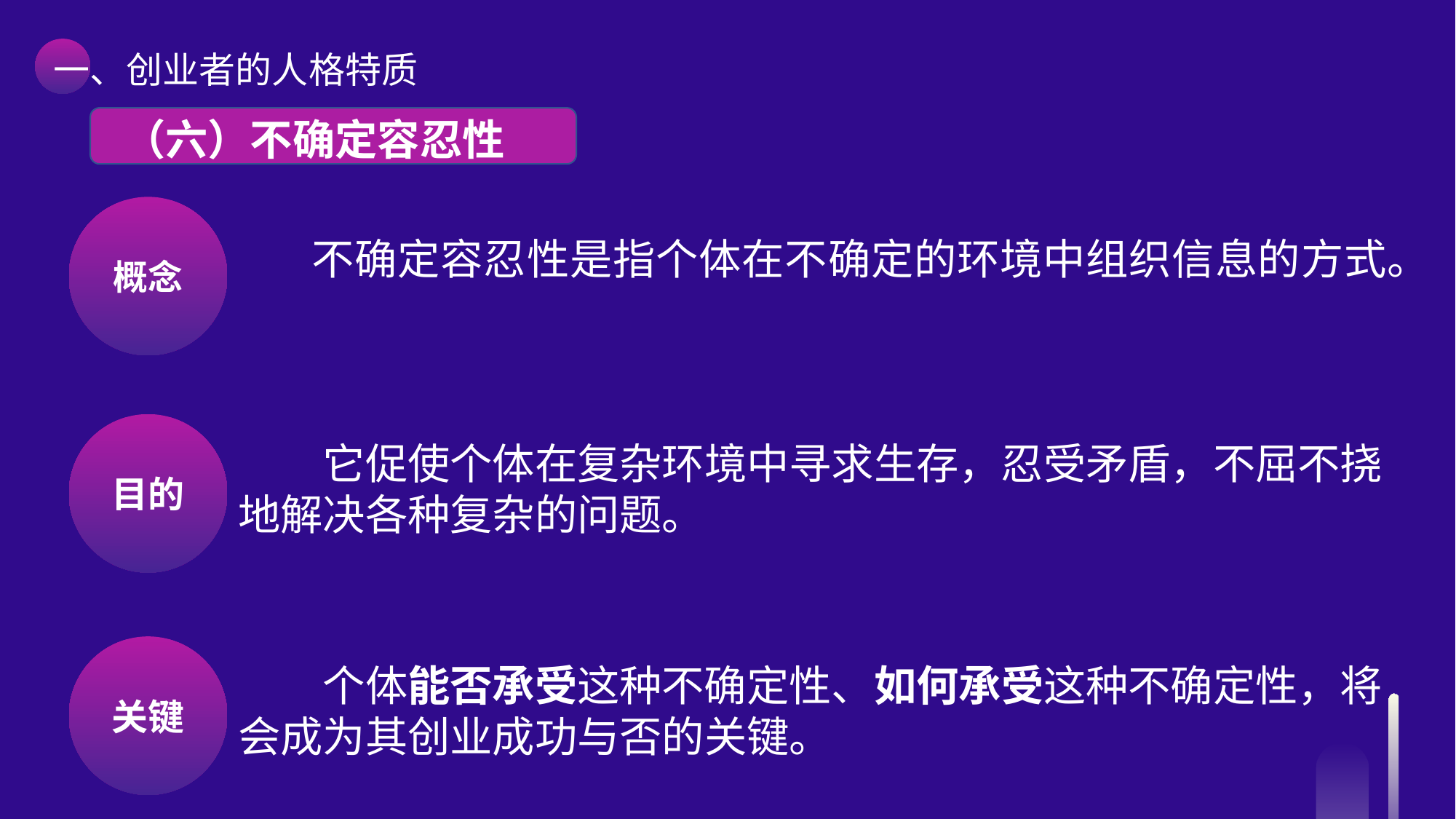

一、创业者的人格特质

 （六）不确定容忍性
概念
不确定容忍性是指个体在不确定的环境中组织信息的方式。
目的
它促使个体在复杂环境中寻求生存，忍受矛盾，不屈不挠地解决各种复杂的问题。
关键
个体能否承受这种不确定性、如何承受这种不确定性，将会成为其创业成功与否的关键。